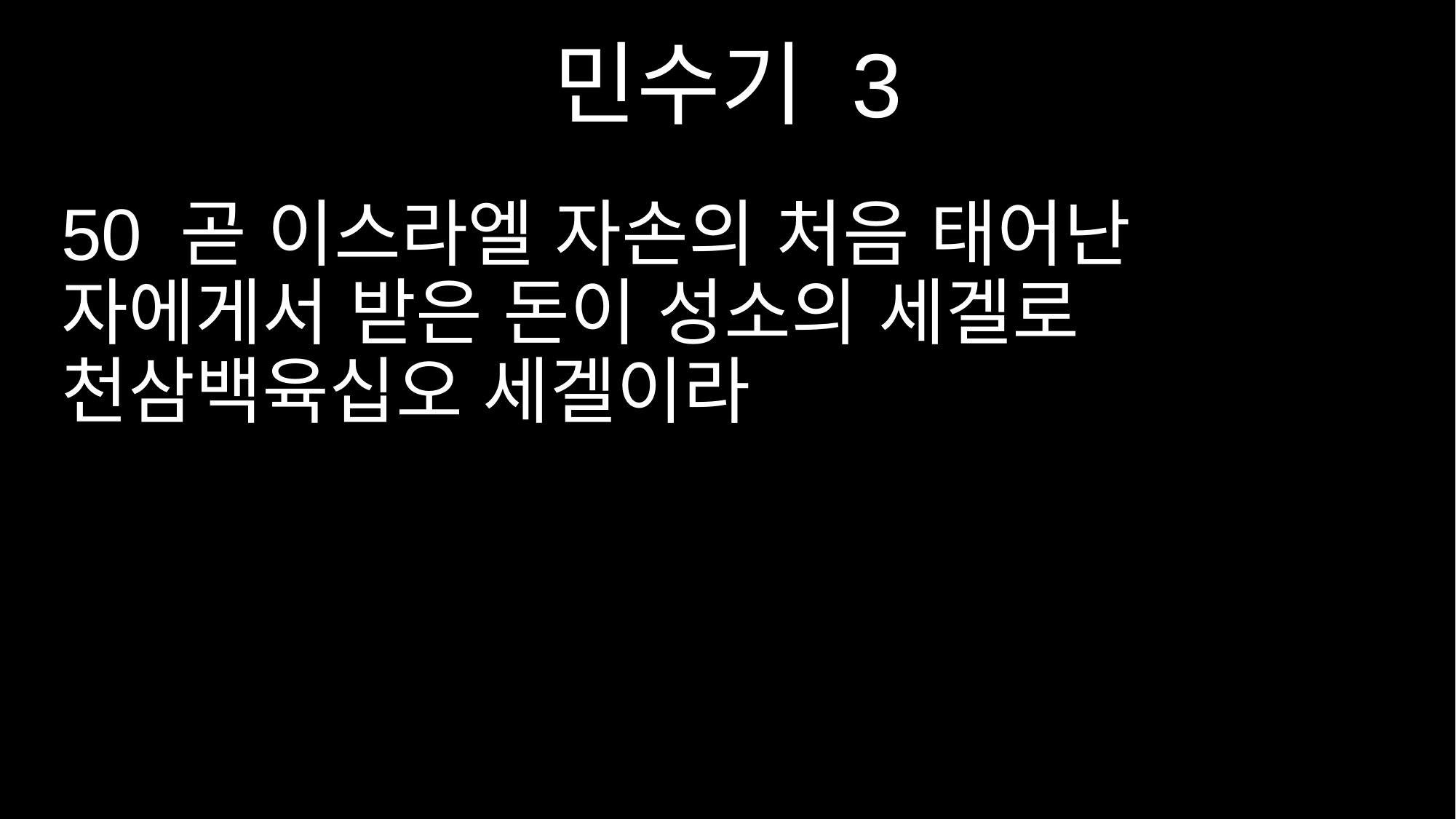

민수기 3
50 곧 이스라엘 자손의 처음 태어난 자에게서 받은 돈이 성소의 세겔로 천삼백육십오 세겔이라